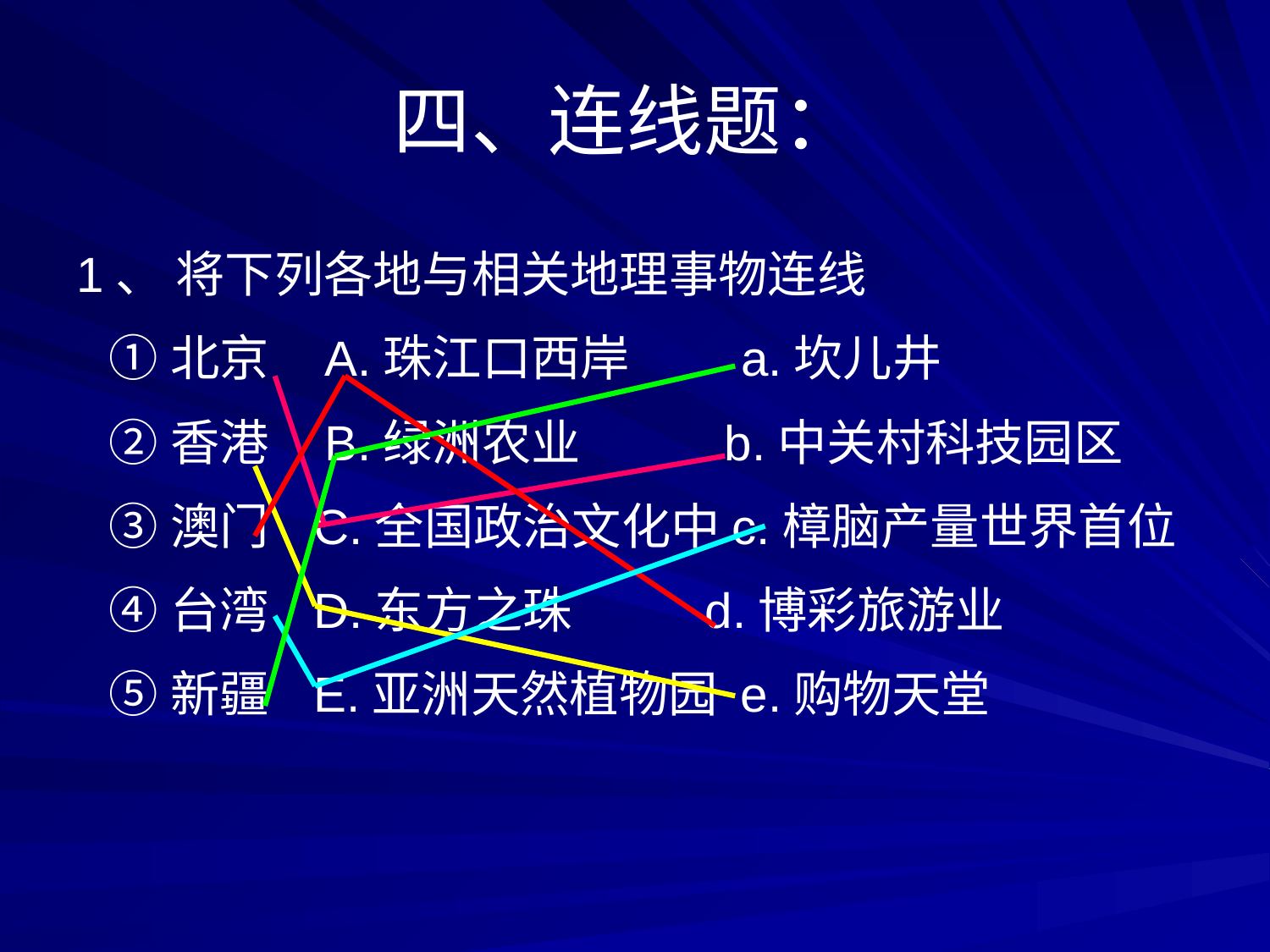

# 四、连线题：
1、 将下列各地与相关地理事物连线
   ①北京    A.珠江口西岸         a.坎儿井
   ②香港    B.绿洲农业            b.中关村科技园区
   ③澳门   C.全国政治文化中c.樟脑产量世界首位
   ④台湾   D.东方之珠           d.博彩旅游业
   ⑤新疆   E.亚洲天然植物园 e.购物天堂